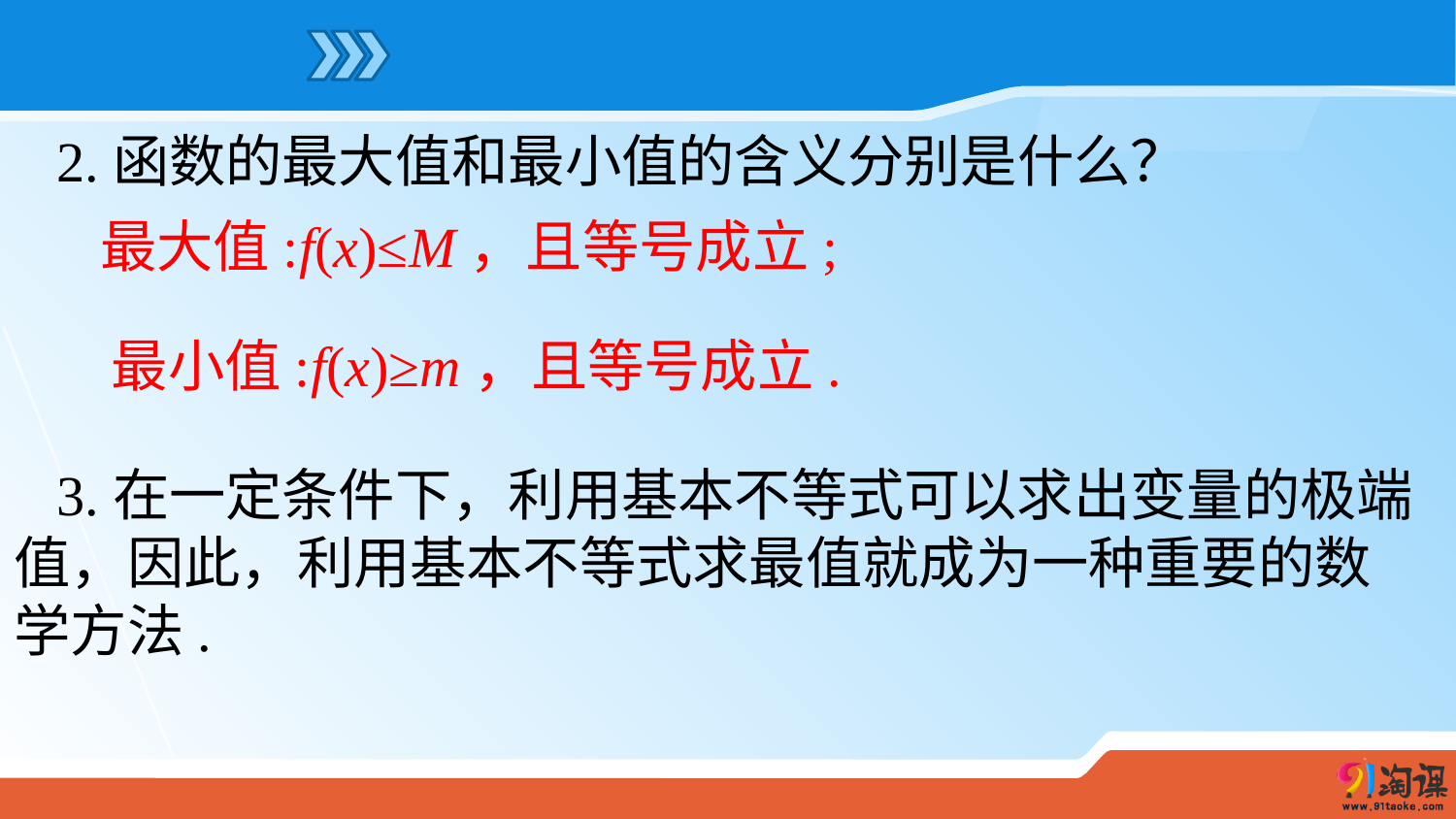

2.函数的最大值和最小值的含义分别是什么？
最大值:f(x)≤M，且等号成立;
最小值:f(x)≥m，且等号成立.
   3.在一定条件下，利用基本不等式可以求出变量的极端值，因此，利用基本不等式求最值就成为一种重要的数学方法.